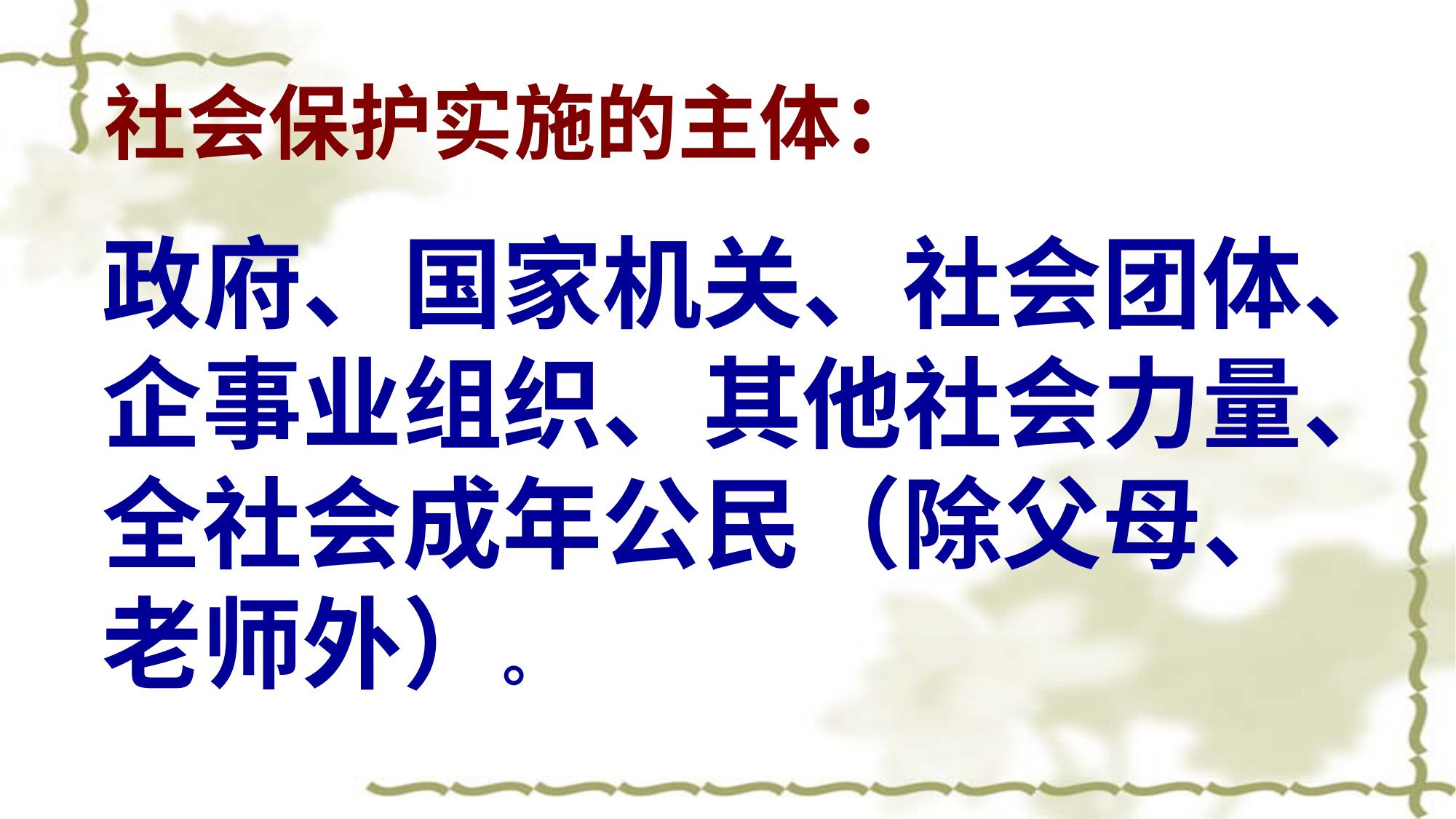

社会保护实施的主体：
# 政府、国家机关、社会团体、企事业组织、其他社会力量、全社会成年公民（除父母、老师外）。